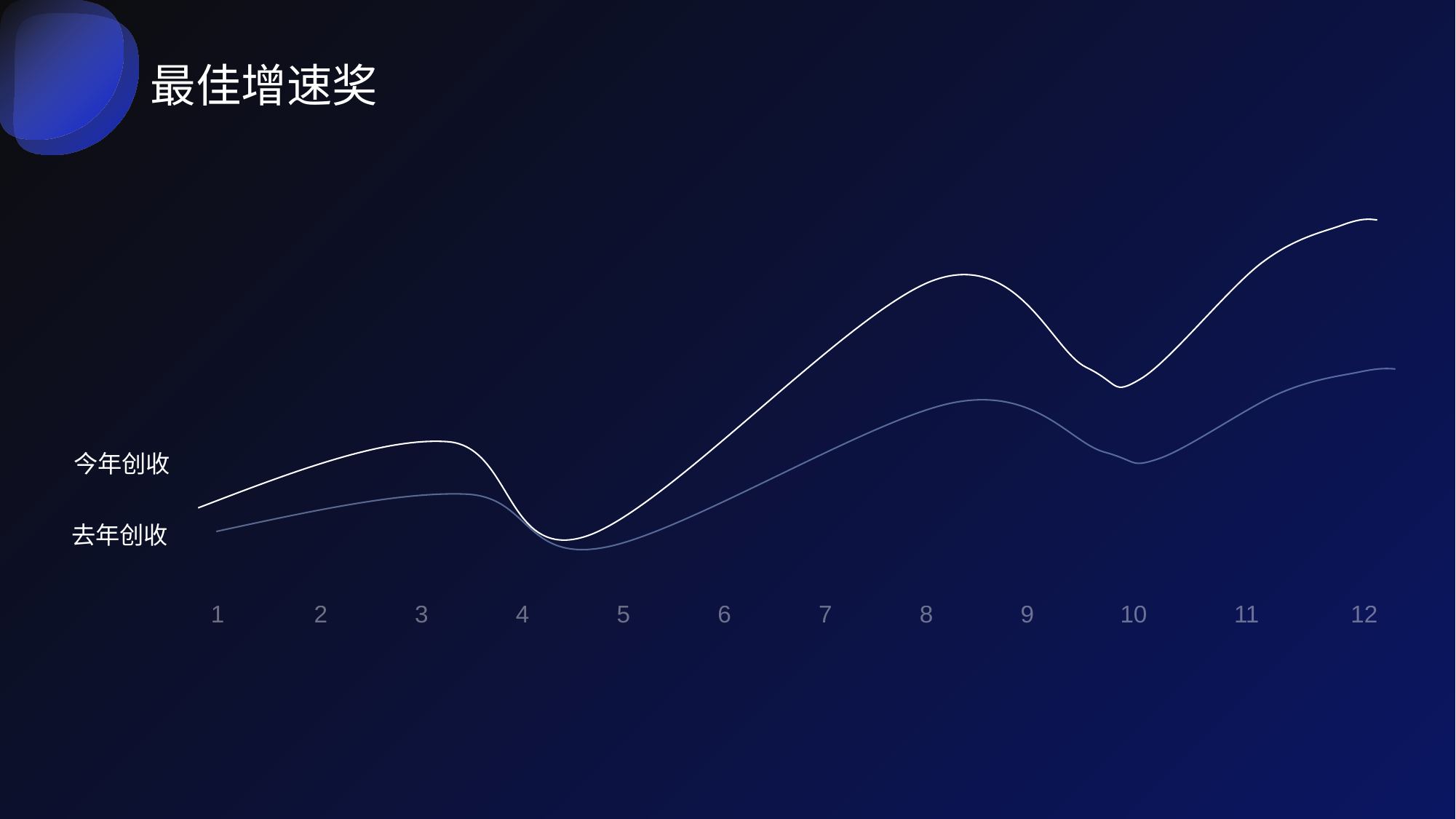

最佳增速奖

今年创收
去年创收
1
2
3
4
5
6
7
8
9
10
11
12